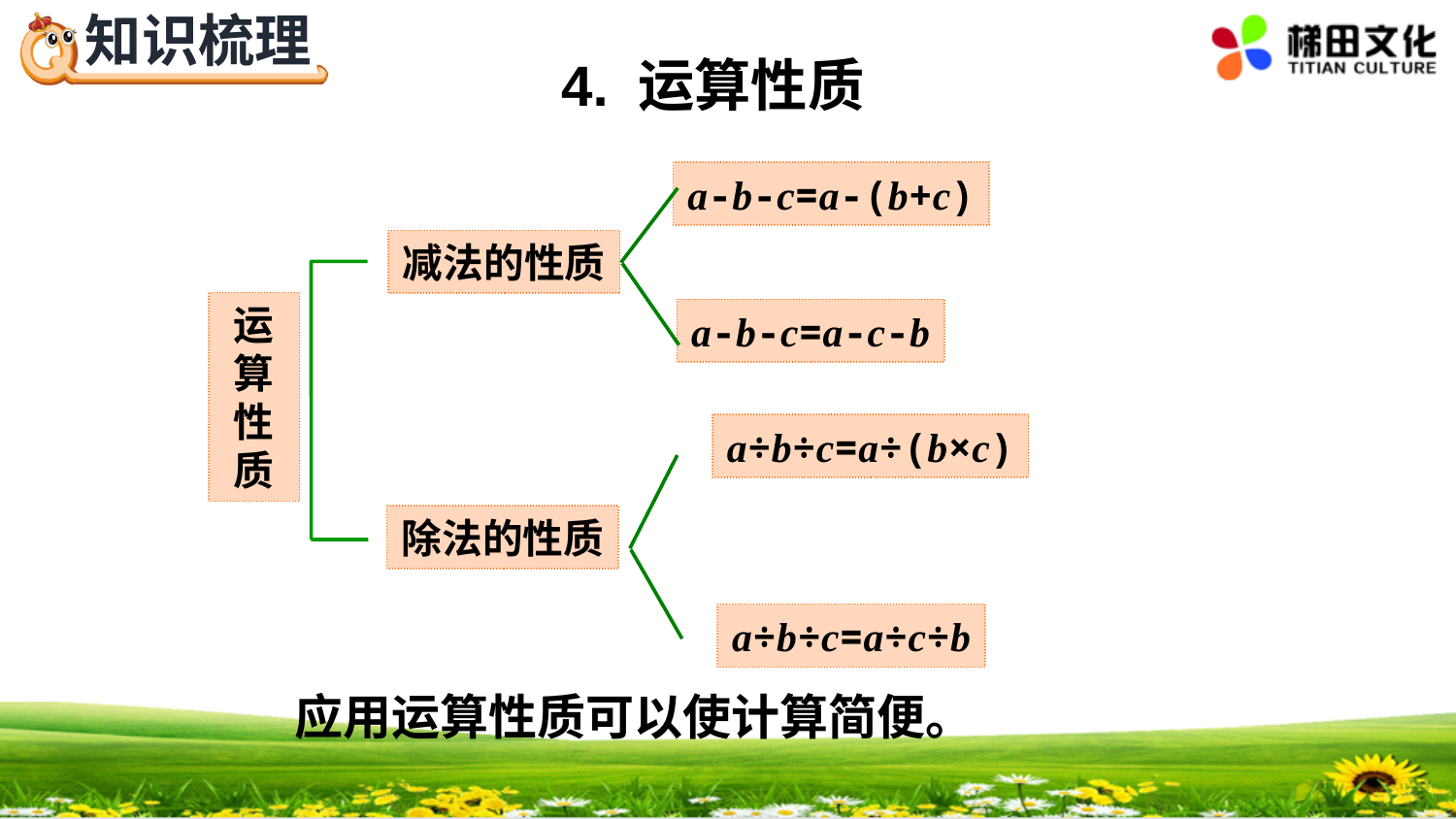

4. 运算性质
a-b-c=a-(b+c)

减法的性质

运
算
性
质
a-b-c=a-c-b
a÷b÷c=a÷(b×c)

除法的性质
a÷b÷c=a÷c÷b
应用运算性质可以使计算简便。